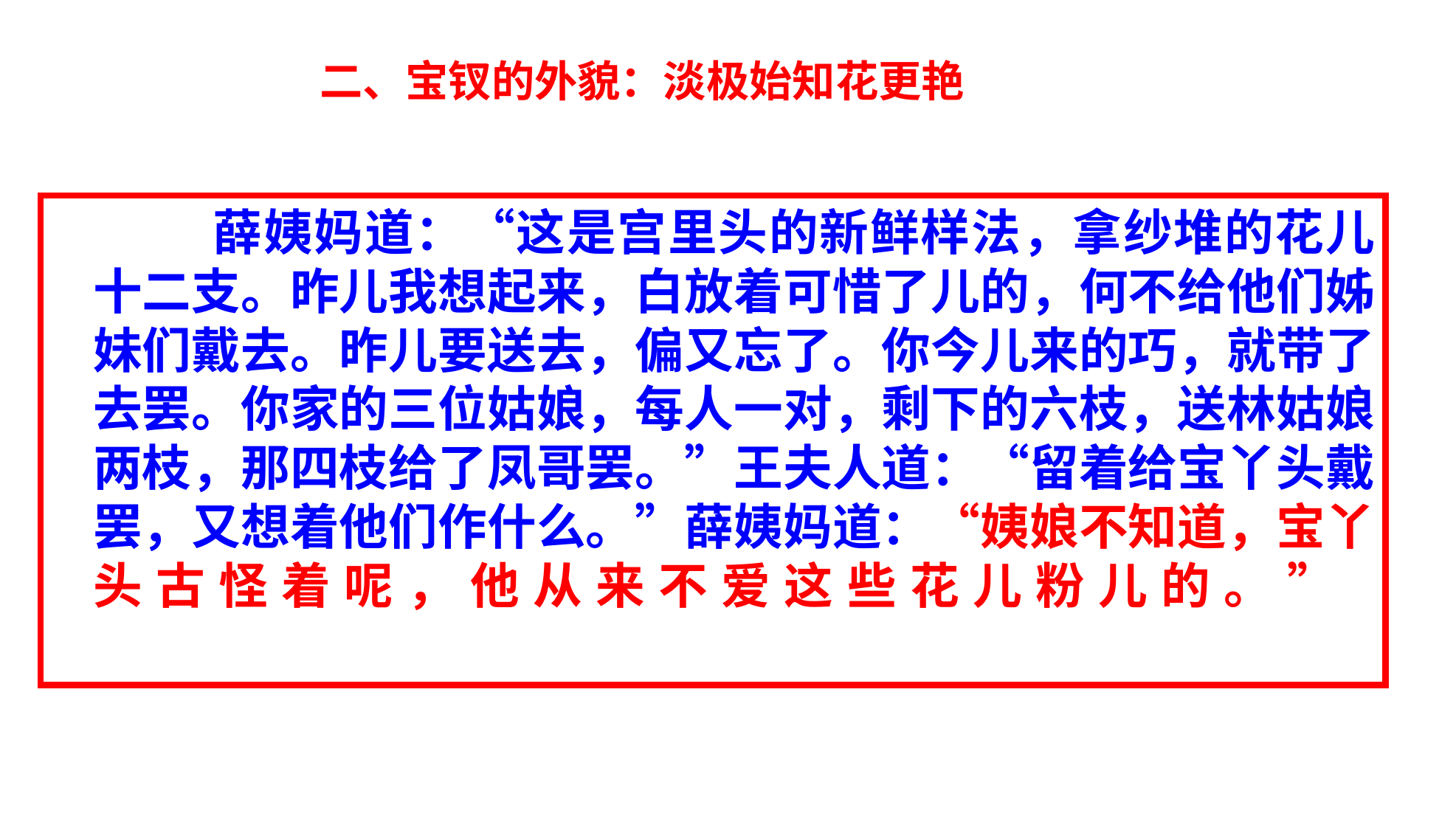

二、宝钗的外貌：淡极始知花更艳
            薛姨妈道：“这是宫里头的新鲜样法，拿纱堆的花儿十二支。昨儿我想起来，白放着可惜了儿的，何不给他们姊妹们戴去。昨儿要送去，偏又忘了。你今儿来的巧，就带了去罢。你家的三位姑娘，每人一对，剩下的六枝，送林姑娘两枝，那四枝给了凤哥罢。”王夫人道：“留着给宝丫头戴罢，又想着他们作什么。”薛姨妈道：“姨娘不知道，宝丫头古怪着呢，他从来不爱这些花儿粉儿的。”